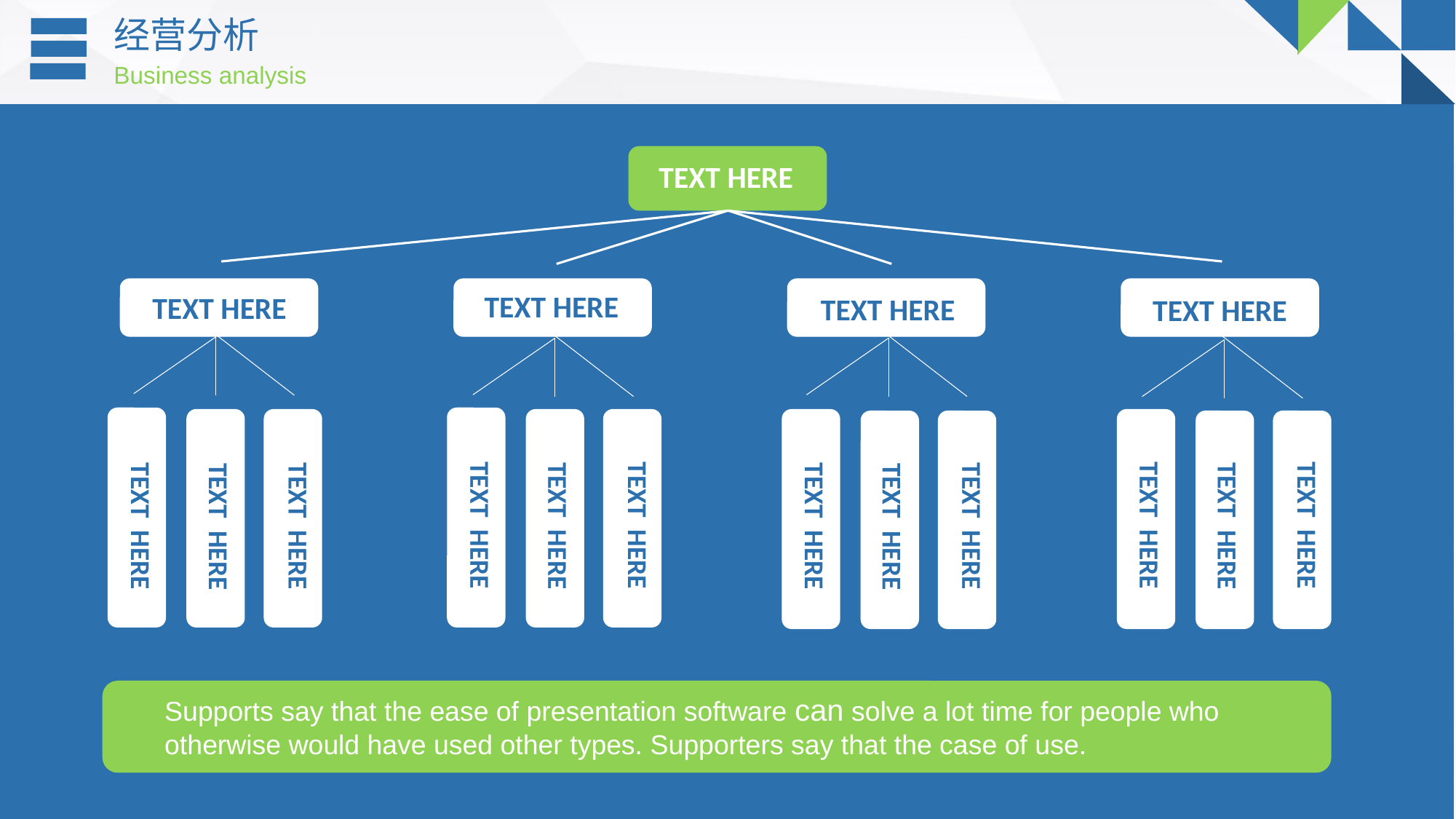

经营分析

Business analysis

TEXT HERE

TEXT HERE
TEXT HERE
TEXT HERE
TEXT HERE

TEXT  HERE
TEXT  HERE
TEXT  HERE
TEXT  HERE
TEXT  HERE
TEXT  HERE
TEXT  HERE
TEXT  HERE
TEXT  HERE
TEXT  HERE
TEXT  HERE
TEXT  HERE

Supports say that the ease of presentation software can solve a lot time for people who otherwise would have used other types. Supporters say that the case of use.